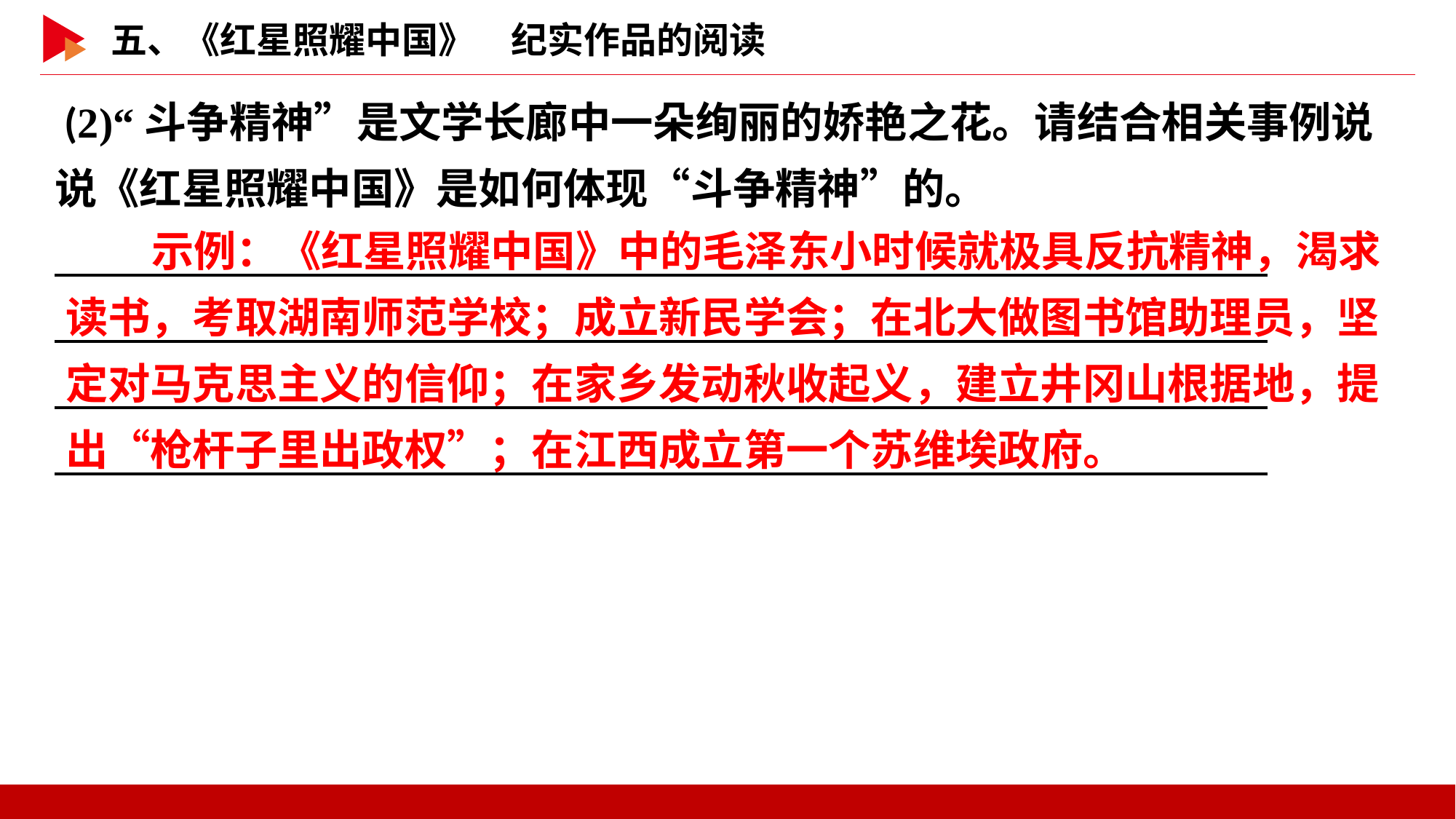

(2)“斗争精神”是文学长廊中一朵绚丽的娇艳之花。请结合相关事例说说《红星照耀中国》是如何体现“斗争精神”的。

示例：《红星照耀中国》中的毛泽东小时候就极具反抗精神，渴求读书，考取湖南师范学校；成立新民学会；在北大做图书馆助理员，坚定对马克思主义的信仰；在家乡发动秋收起义，建立井冈山根据地，提出“枪杆子里出政权”；在江西成立第一个苏维埃政府。